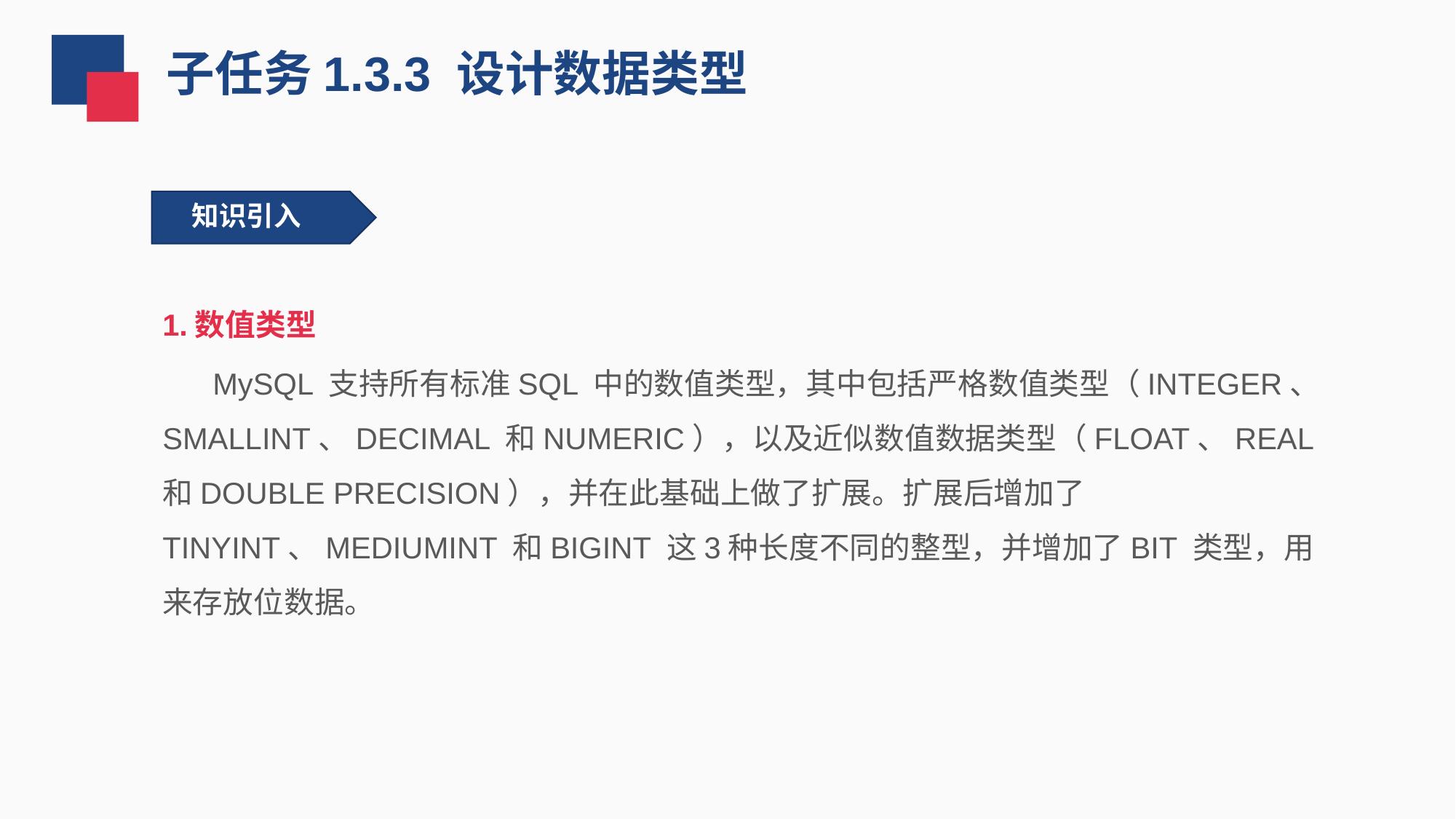

子任务1.3.3 设计数据类型

知识引入
1.数值类型
      MySQL 支持所有标准SQL 中的数值类型，其中包括严格数值类型（INTEGER、SMALLINT、DECIMAL 和NUMERIC），以及近似数值数据类型（FLOAT、REAL 和DOUBLE PRECISION），并在此基础上做了扩展。扩展后增加了TINYINT、MEDIUMINT 和BIGINT 这3种长度不同的整型，并增加了BIT 类型，用来存放位数据。